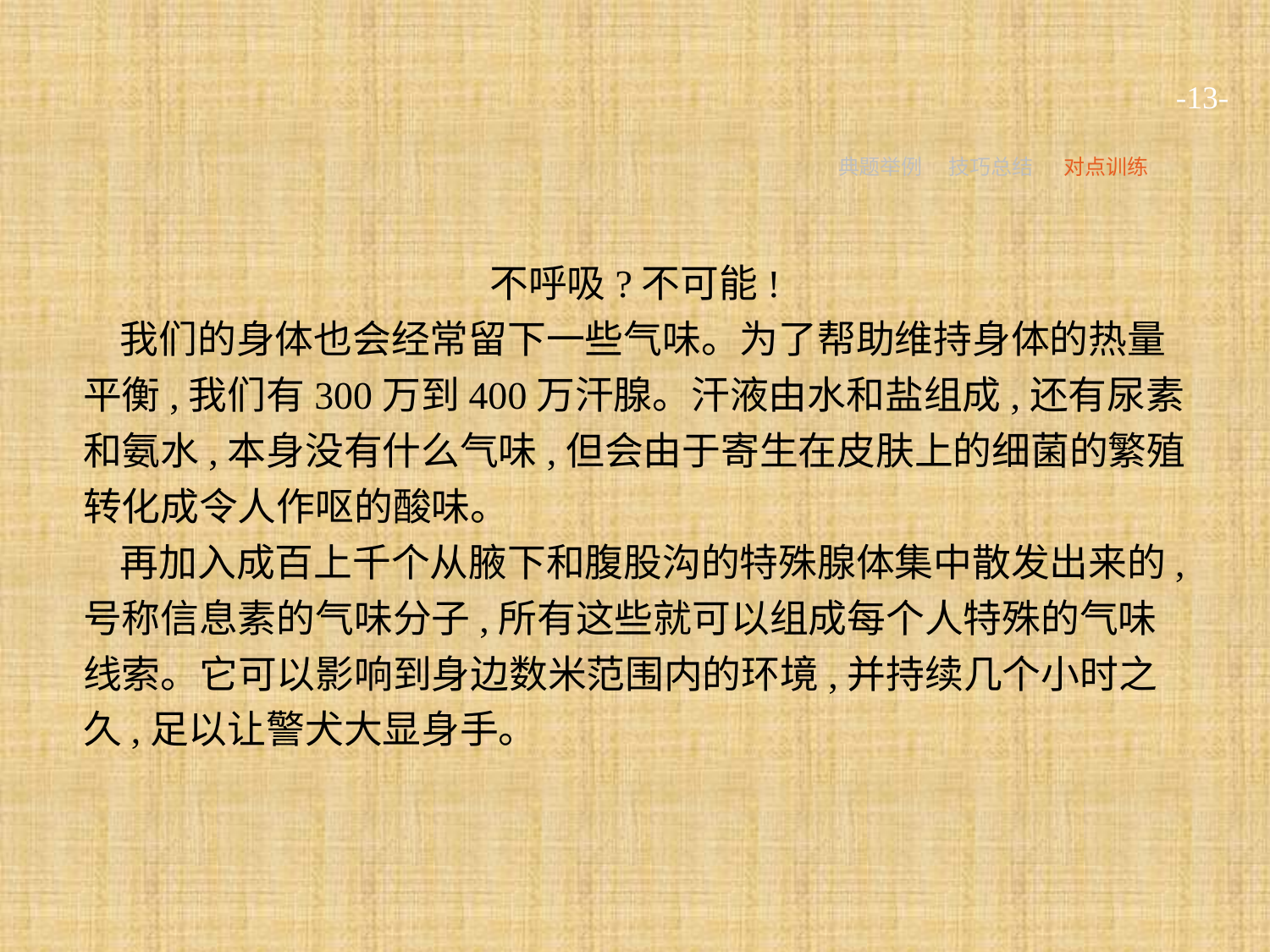

-13-
典题举例
技巧总结
对点训练
不呼吸?不可能!
我们的身体也会经常留下一些气味。为了帮助维持身体的热量平衡,我们有300万到400万汗腺。汗液由水和盐组成,还有尿素和氨水,本身没有什么气味,但会由于寄生在皮肤上的细菌的繁殖转化成令人作呕的酸味。
再加入成百上千个从腋下和腹股沟的特殊腺体集中散发出来的,号称信息素的气味分子,所有这些就可以组成每个人特殊的气味线索。它可以影响到身边数米范围内的环境,并持续几个小时之久,足以让警犬大显身手。